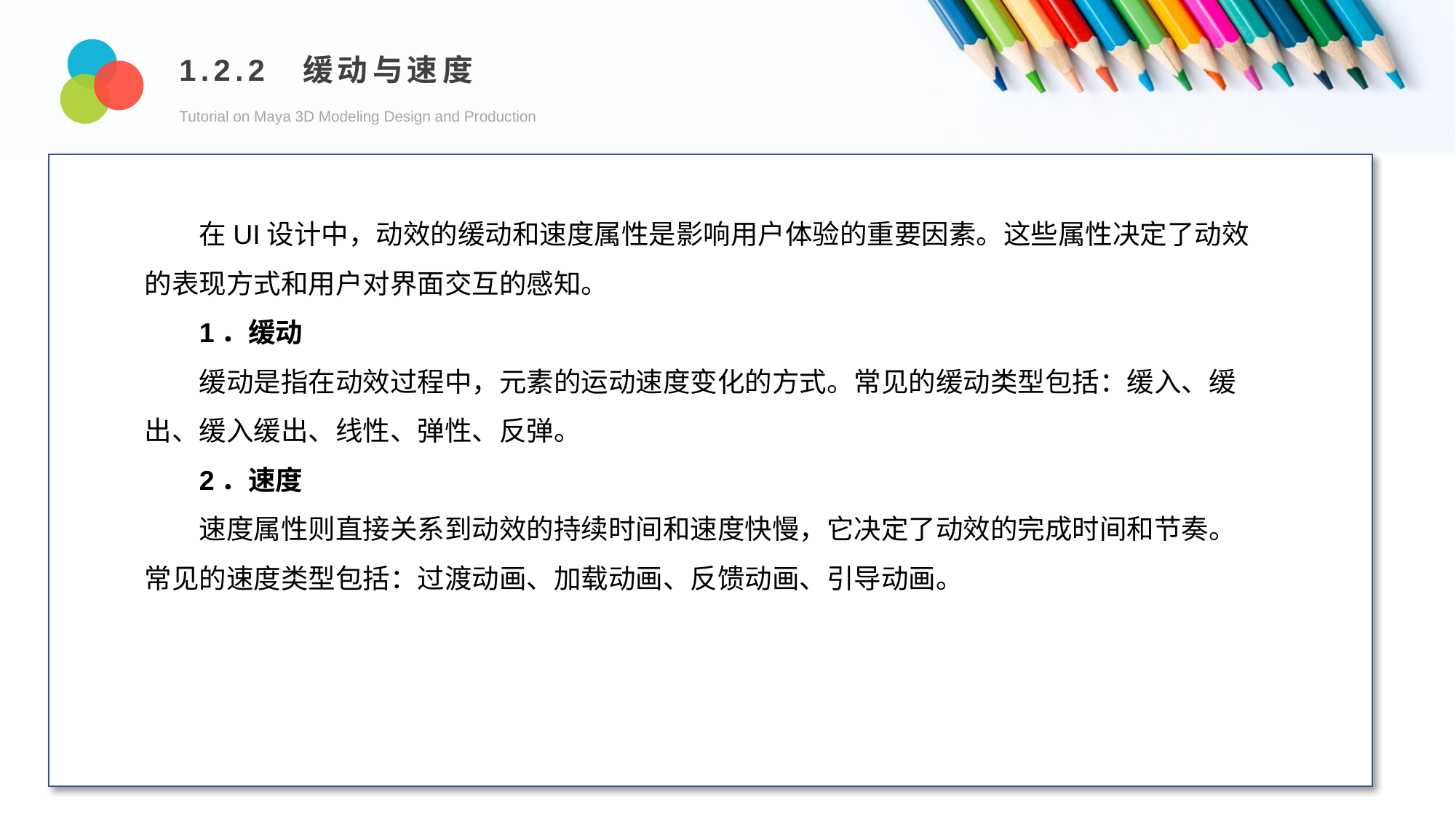

1.2.2  缓动与速度
Tutorial on Maya 3D Modeling Design and Production
Design and Production
在UI设计中，动效的缓动和速度属性是影响用户体验的重要因素。这些属性决定了动效的表现方式和用户对界面交互的感知。
1．缓动
缓动是指在动效过程中，元素的运动速度变化的方式。常见的缓动类型包括：缓入、缓出、缓入缓出、线性、弹性、反弹。
2．速度
速度属性则直接关系到动效的持续时间和速度快慢，它决定了动效的完成时间和节奏。常见的速度类型包括：过渡动画、加载动画、反馈动画、引导动画。